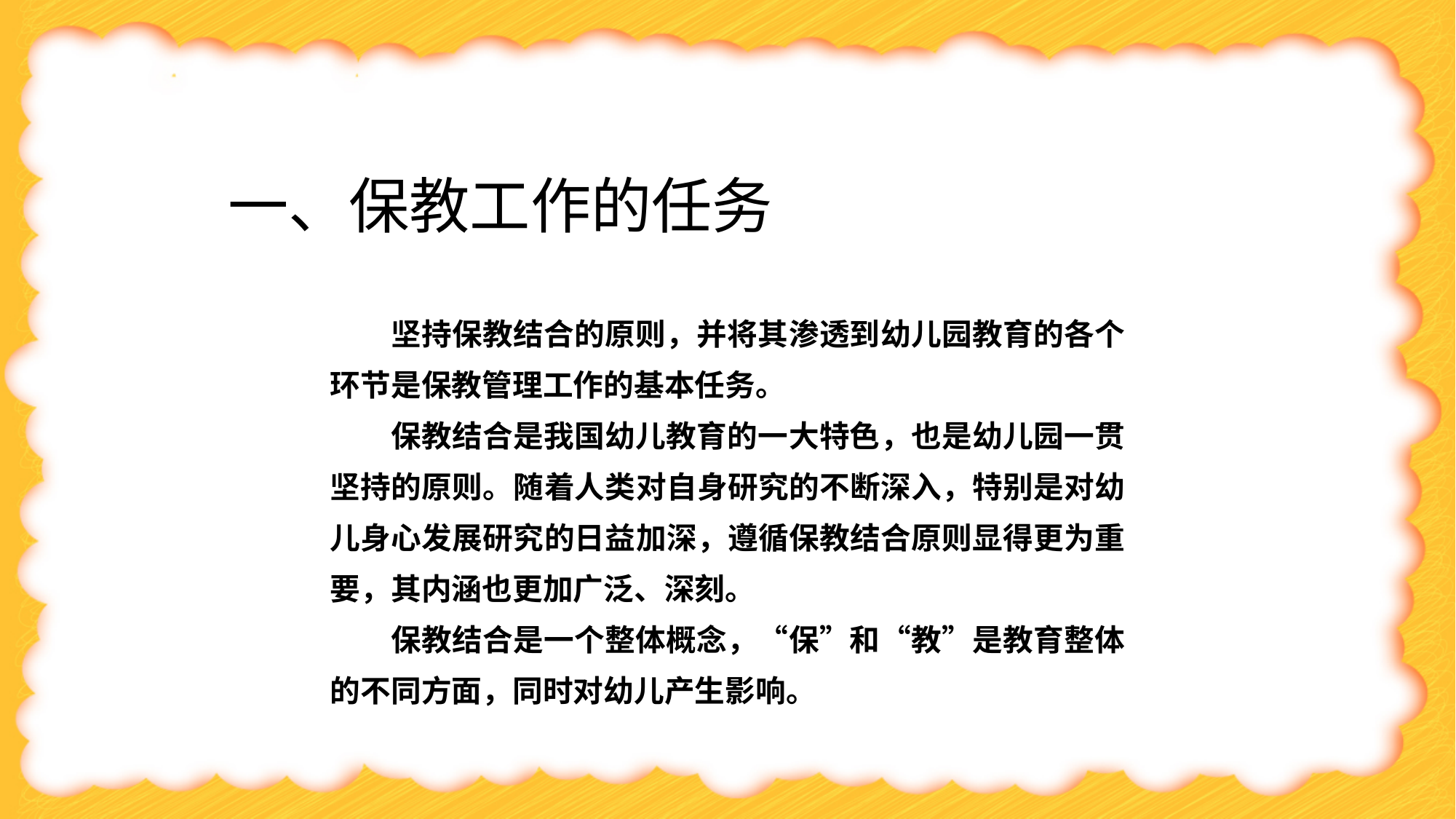

一、保教工作的任务
坚持保教结合的原则，并将其渗透到幼儿园教育的各个环节是保教管理工作的基本任务。
保教结合是我国幼儿教育的一大特色，也是幼儿园一贯坚持的原则。随着人类对自身研究的不断深入，特别是对幼儿身心发展研究的日益加深，遵循保教结合原则显得更为重要，其内涵也更加广泛、深刻。
保教结合是一个整体概念，“保”和“教”是教育整体的不同方面，同时对幼儿产生影响。